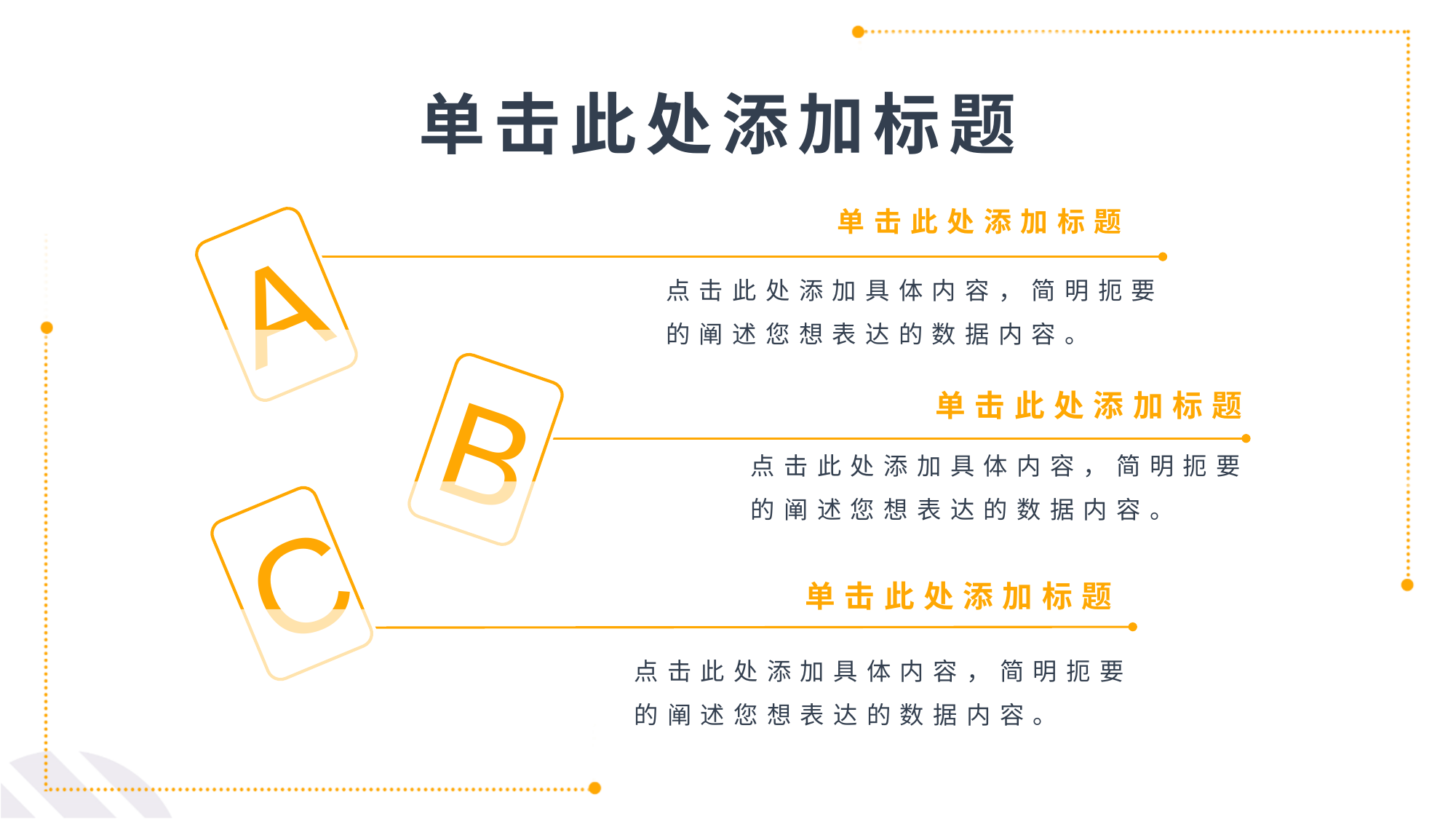

单击此处添加标题
单击此处添加标题
A

点击此处添加具体内容，简明扼要的阐述您想表达的数据内容。

B
单击此处添加标题
点击此处添加具体内容，简明扼要的阐述您想表达的数据内容。

C
单击此处添加标题

点击此处添加具体内容，简明扼要的阐述您想表达的数据内容。